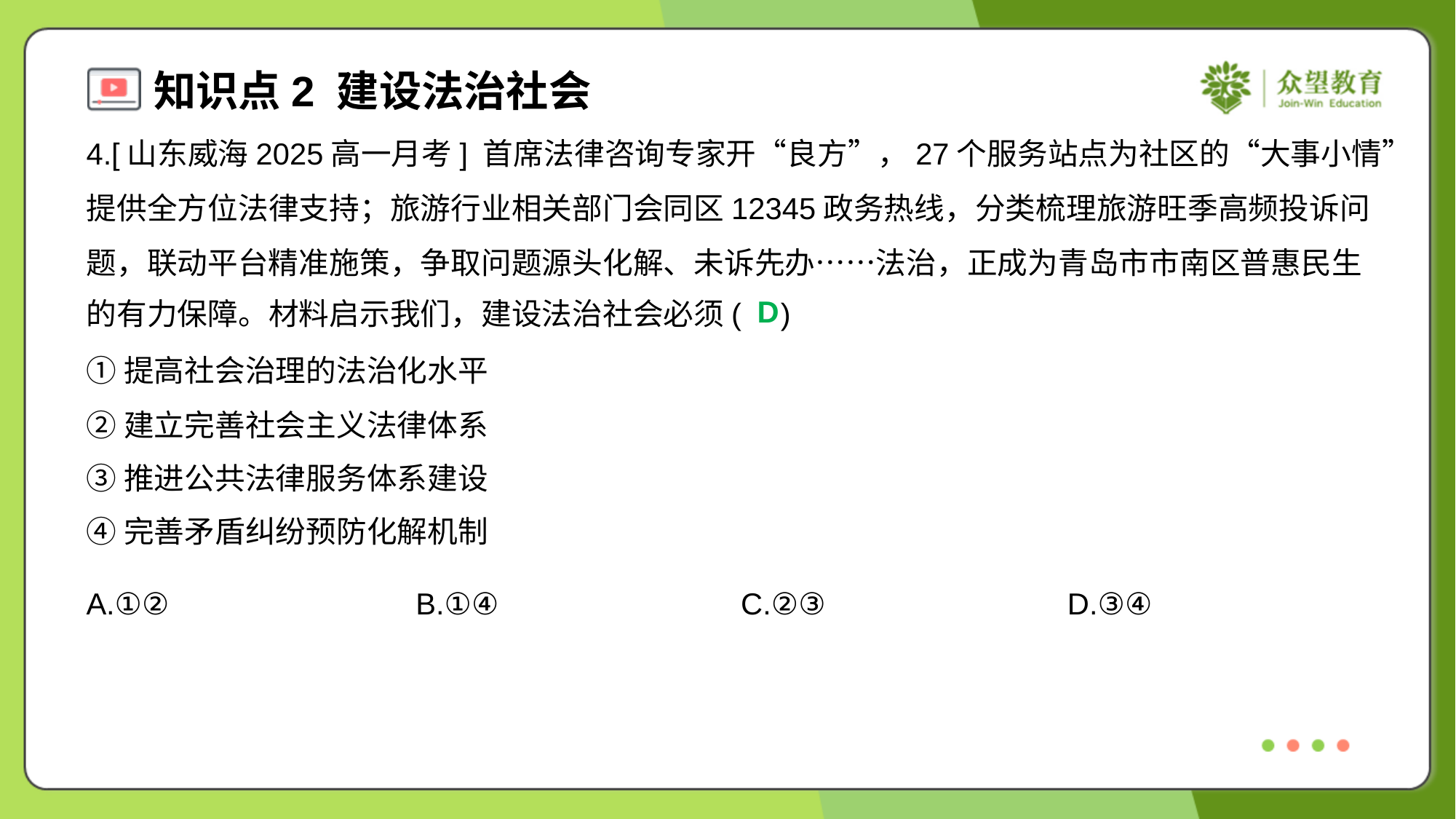

4.[山东威海2025高一月考] 首席法律咨询专家开“良方”，27个服务站点为社区的“大事小情”
提供全方位法律支持；旅游行业相关部门会同区12345政务热线，分类梳理旅游旺季高频投诉问
题，联动平台精准施策，争取问题源头化解、未诉先办……法治，正成为青岛市市南区普惠民生
的有力保障。材料启示我们，建设法治社会必须(     )
D
①提高社会治理的法治化水平
②建立完善社会主义法律体系
③推进公共法律服务体系建设
④完善矛盾纠纷预防化解机制
A.①②	B.①④	C.②③	D.③④